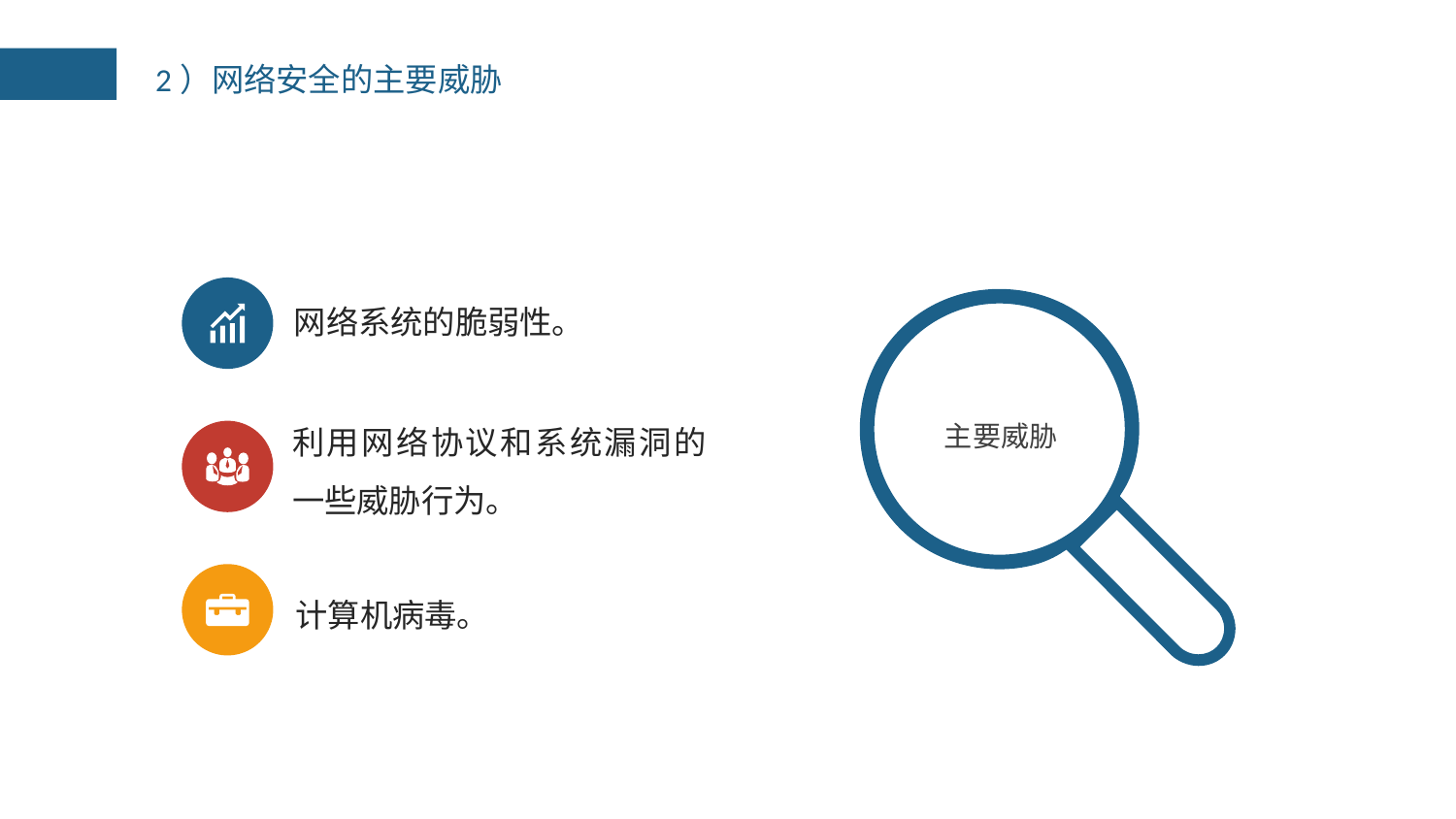

2）网络安全的主要威胁

网络系统的脆弱性。

利用网络协议和系统漏洞的一些威胁行为。
主要威胁

计算机病毒。